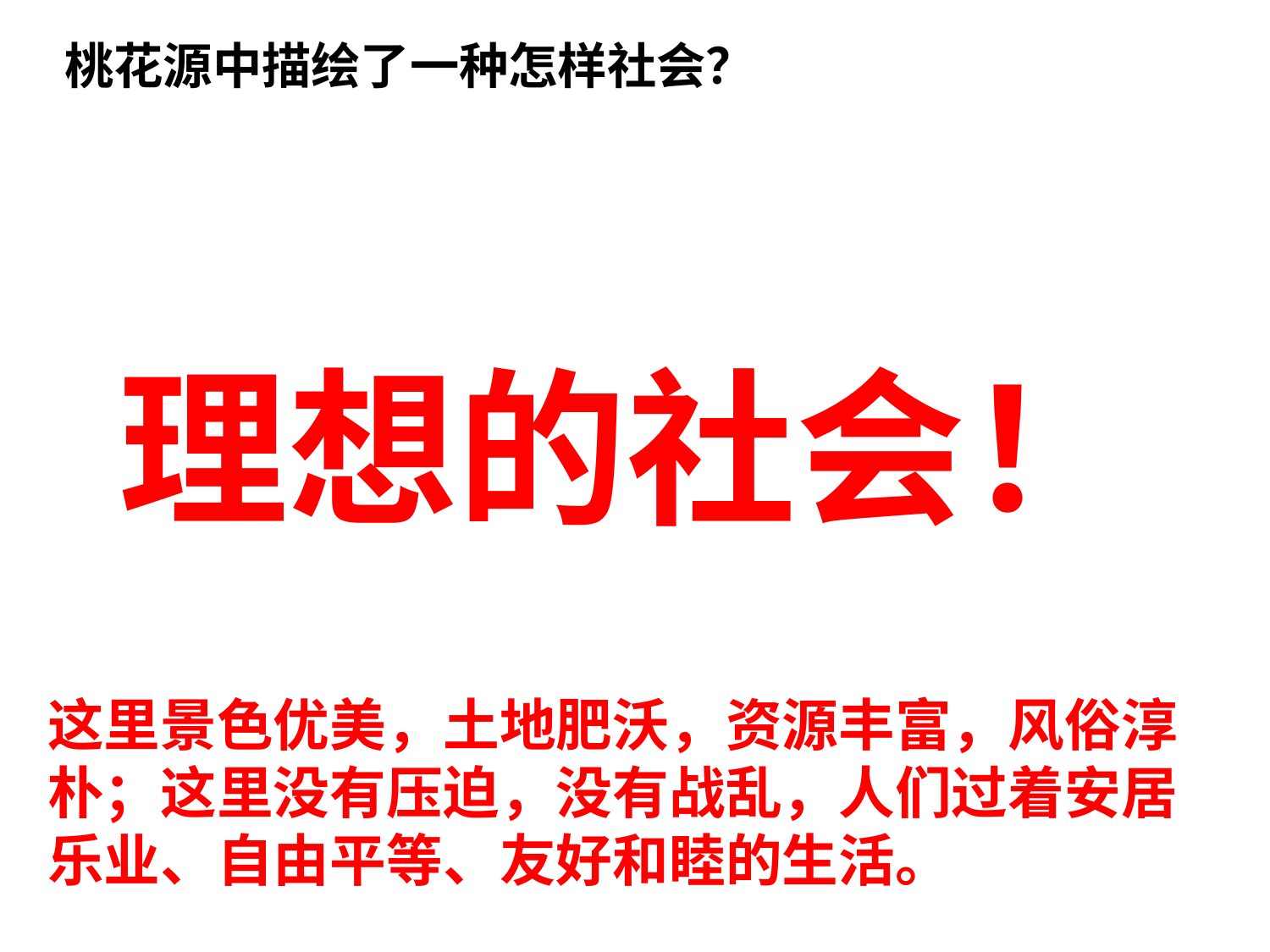

桃花源中描绘了一种怎样社会？
理想的社会！
这里景色优美，土地肥沃，资源丰富，风俗淳朴；这里没有压迫，没有战乱，人们过着安居乐业、自由平等、友好和睦的生活。